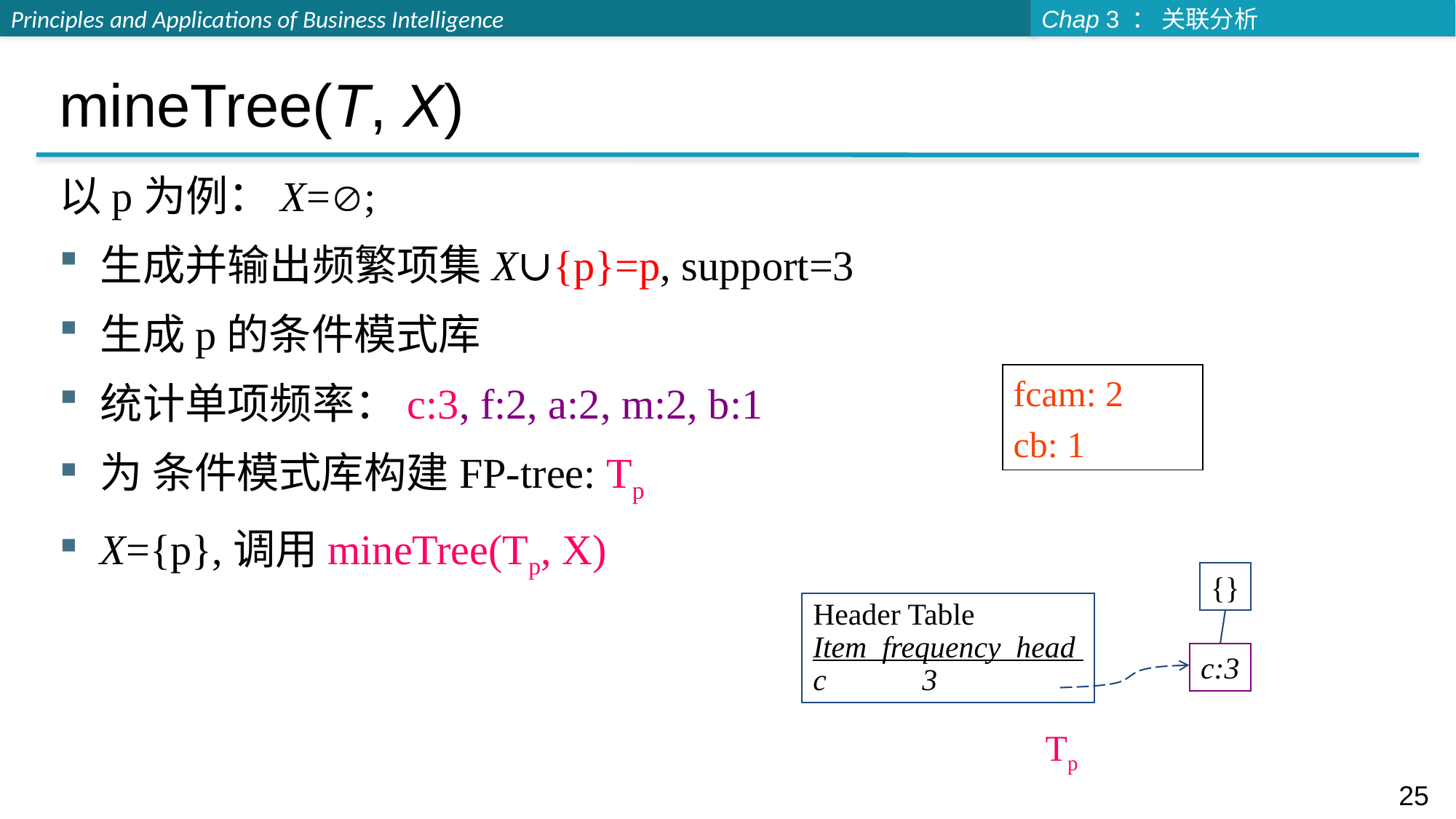

# mineTree(T, X)
以p为例：X=∅;
生成并输出频繁项集X∪{p}=p, support=3
生成p的条件模式库
统计单项频率：c:3, f:2, a:2, m:2, b:1
为 条件模式库构建FP-tree: Tp
X={p},调用mineTree(Tp, X)
fcam: 2
cb: 1
{}
Header Table
Item  frequency  head
c	3
c:3

Tp